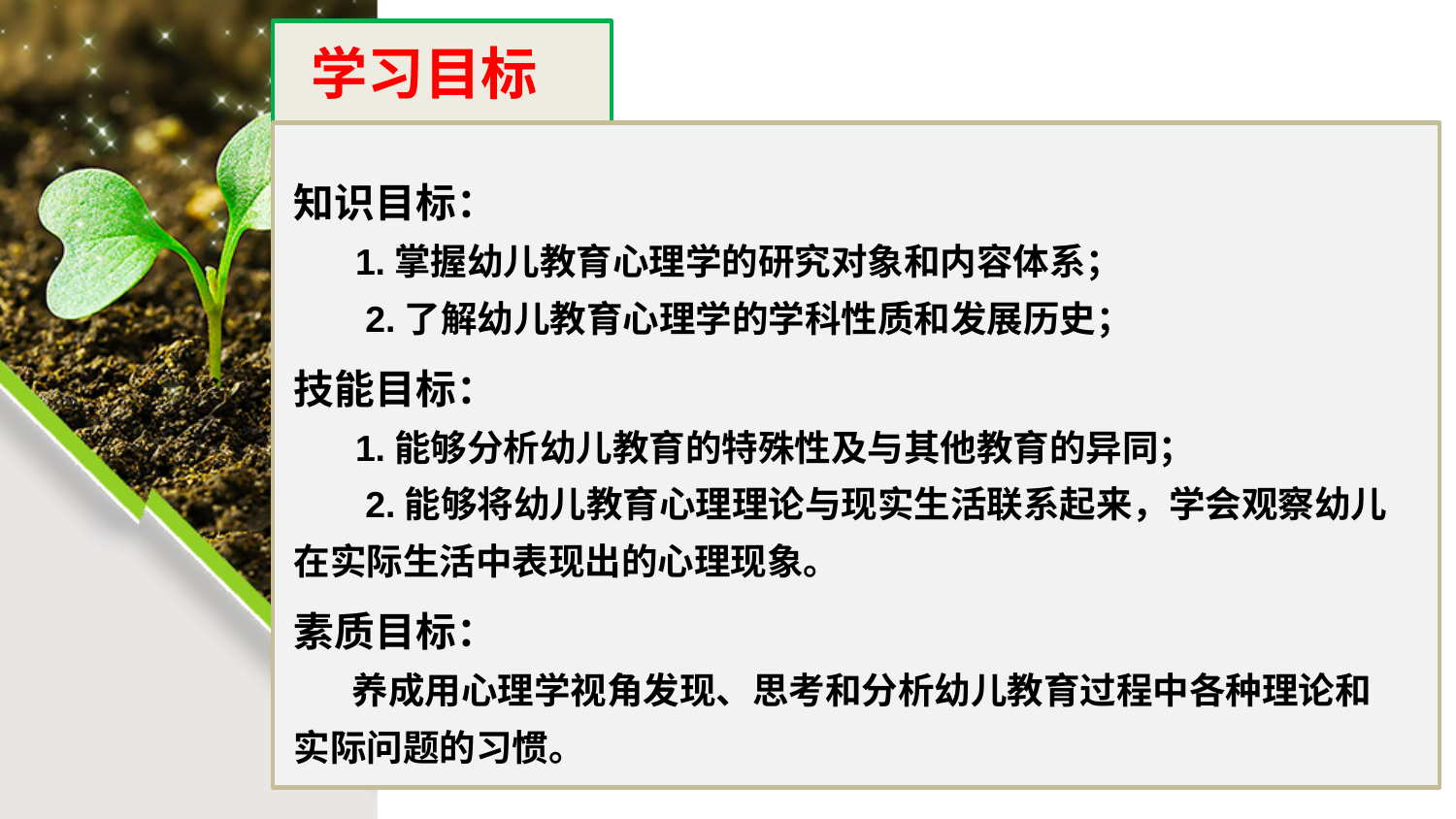

学习目标

知识目标：
      1.掌握幼儿教育心理学的研究对象和内容体系；
       2.了解幼儿教育心理学的学科性质和发展历史；
技能目标：
      1.能够分析幼儿教育的特殊性及与其他教育的异同；
       2.能够将幼儿教育心理理论与现实生活联系起来，学会观察幼儿在实际生活中表现出的心理现象。
素质目标：
      养成用心理学视角发现、思考和分析幼儿教育过程中各种理论和实际问题的习惯。